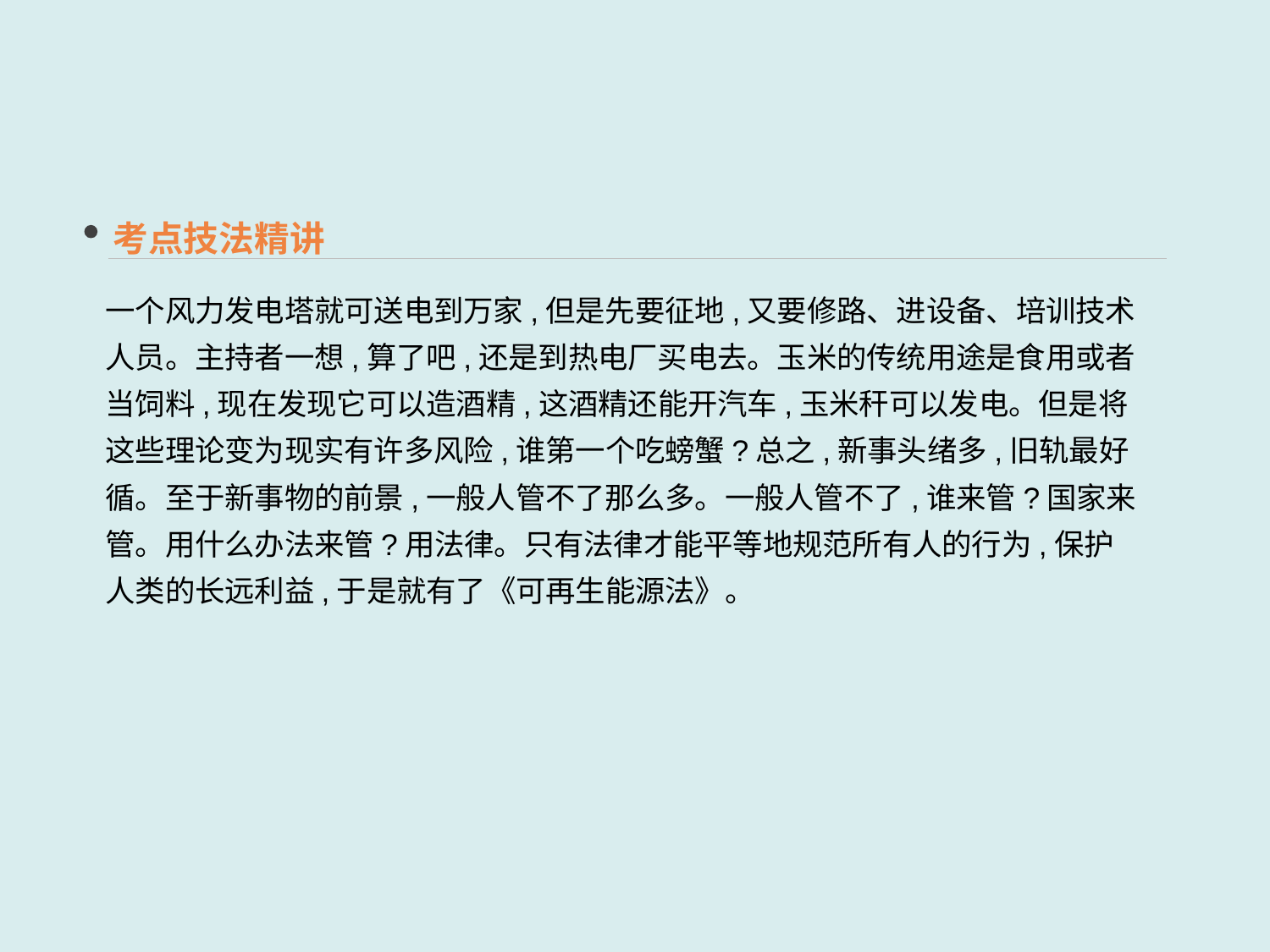

考点技法精讲

一个风力发电塔就可送电到万家,但是先要征地,又要修路、进设备、培训技术人员。主持者一想,算了吧,还是到热电厂买电去。玉米的传统用途是食用或者当饲料,现在发现它可以造酒精,这酒精还能开汽车,玉米秆可以发电。但是将这些理论变为现实有许多风险,谁第一个吃螃蟹?总之,新事头绪多,旧轨最好循。至于新事物的前景,一般人管不了那么多。一般人管不了,谁来管?国家来管。用什么办法来管?用法律。只有法律才能平等地规范所有人的行为,保护人类的长远利益,于是就有了《可再生能源法》。